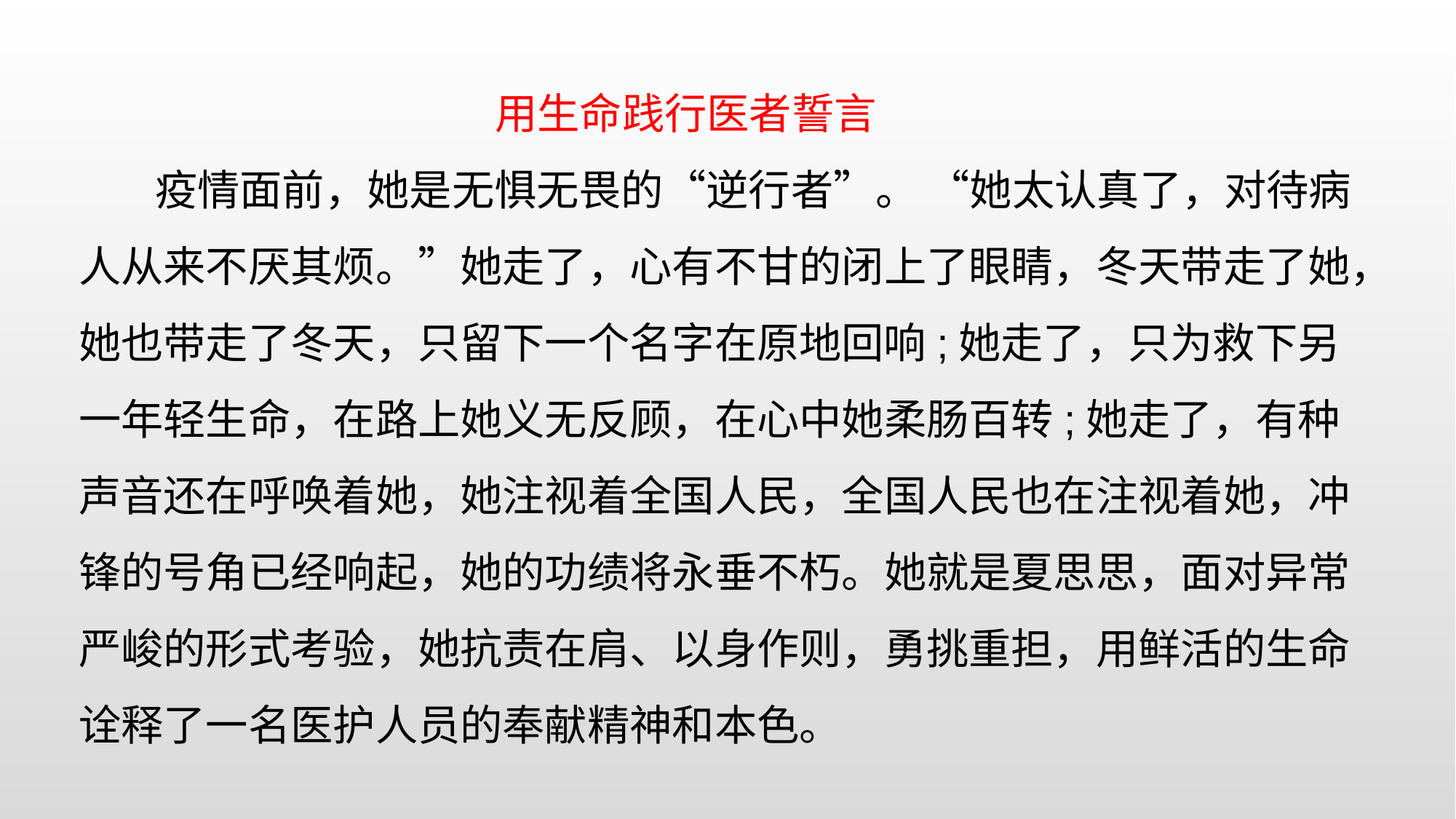

用生命践行医者誓言
       疫情面前，她是无惧无畏的“逆行者”。 “她太认真了，对待病人从来不厌其烦。”她走了，心有不甘的闭上了眼睛，冬天带走了她，她也带走了冬天，只留下一个名字在原地回响;她走了，只为救下另一年轻生命，在路上她义无反顾，在心中她柔肠百转;她走了，有种声音还在呼唤着她，她注视着全国人民，全国人民也在注视着她，冲锋的号角已经响起，她的功绩将永垂不朽。她就是夏思思，面对异常严峻的形式考验，她抗责在肩、以身作则，勇挑重担，用鲜活的生命诠释了一名医护人员的奉献精神和本色。